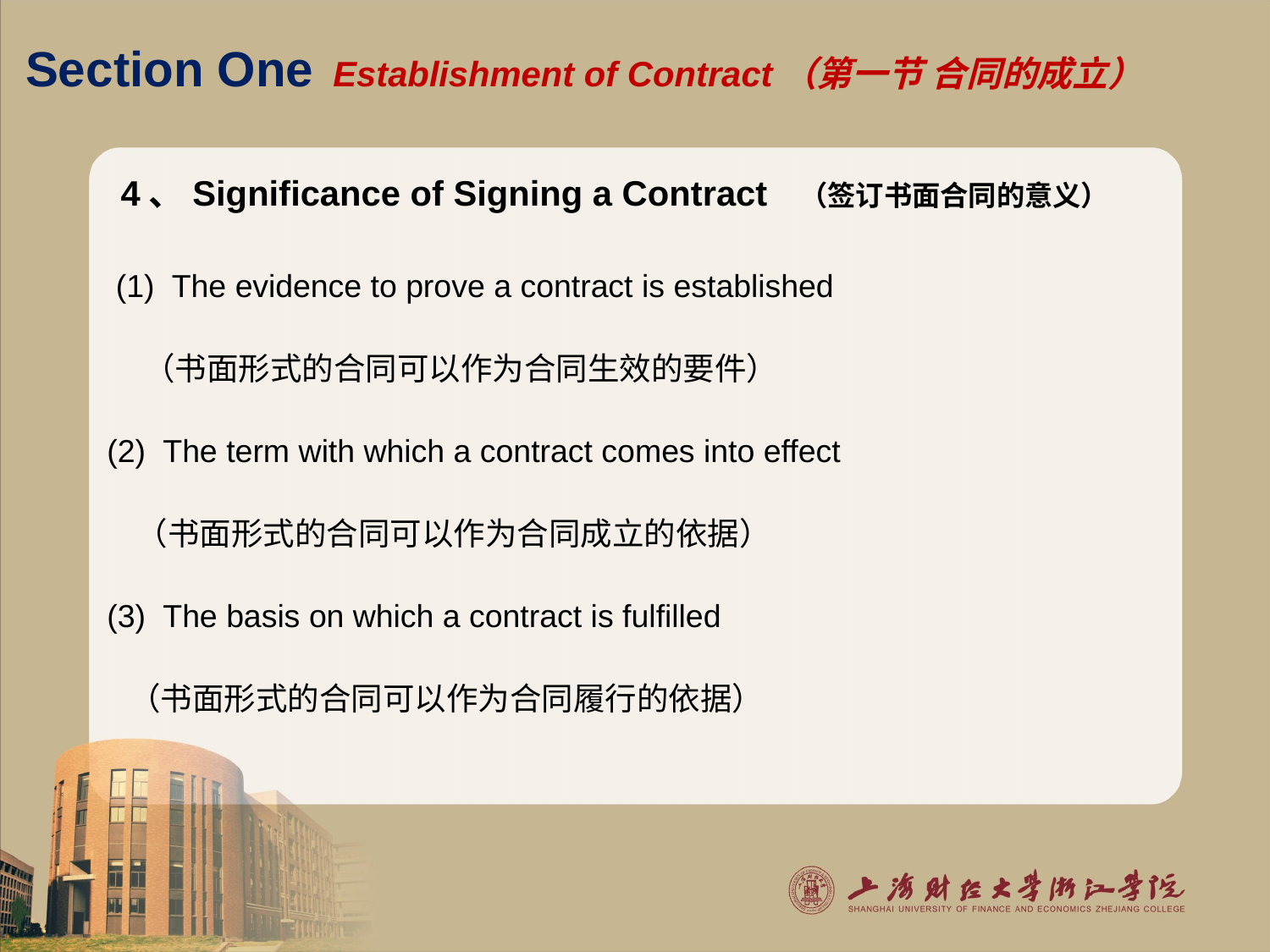

# Section One  Establishment of Contract（第一节 合同的成立）
4、Significance of Signing a Contract  （签订书面合同的意义）
 (1)  The evidence to prove a contract is established
    （书面形式的合同可以作为合同生效的要件）
(2)  The term with which a contract comes into effect
   （书面形式的合同可以作为合同成立的依据）
(3)  The basis on which a contract is fulfilled
  （书面形式的合同可以作为合同履行的依据）